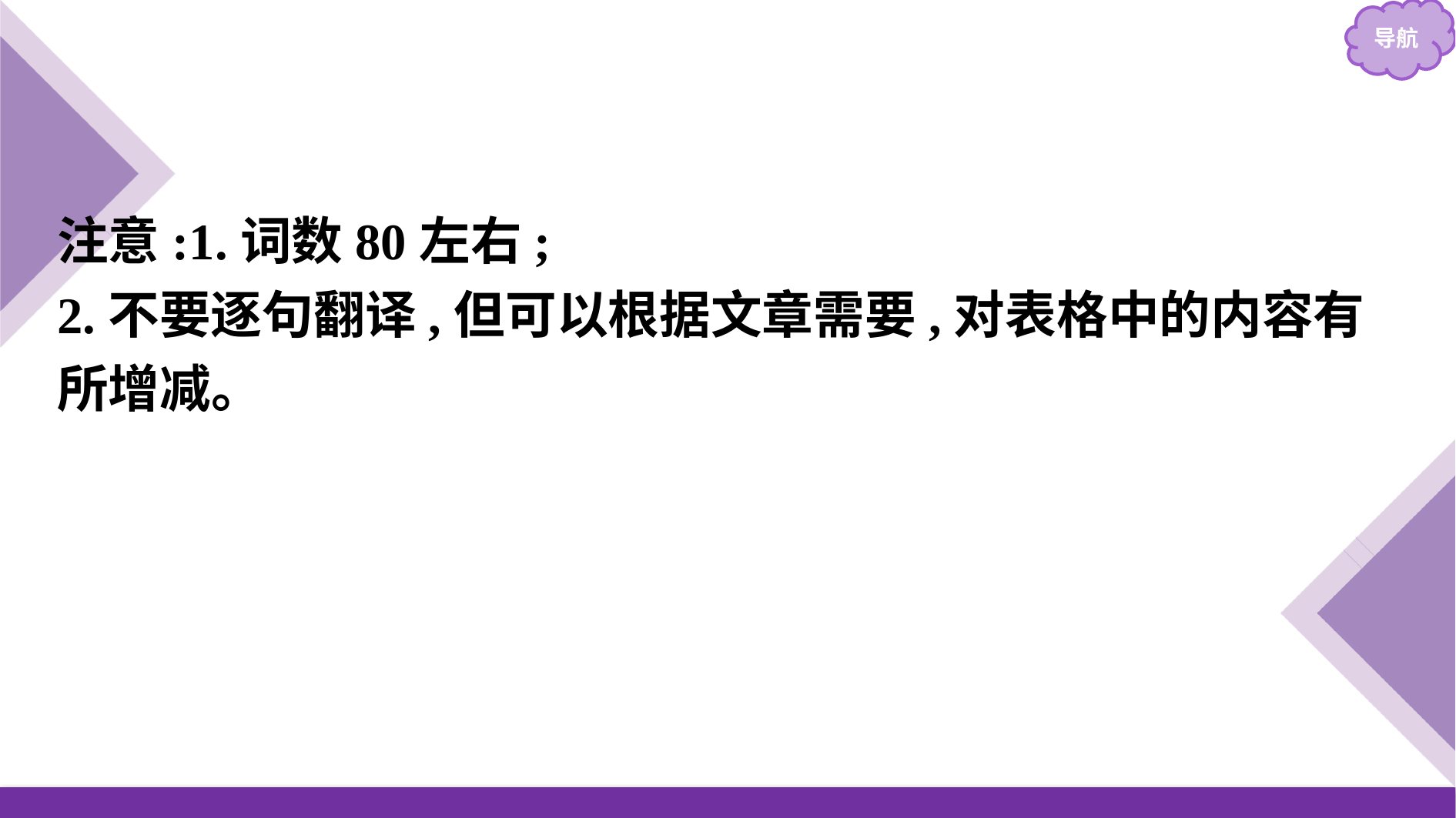

注意:1.词数80左右;
2.不要逐句翻译,但可以根据文章需要,对表格中的内容有所增减。